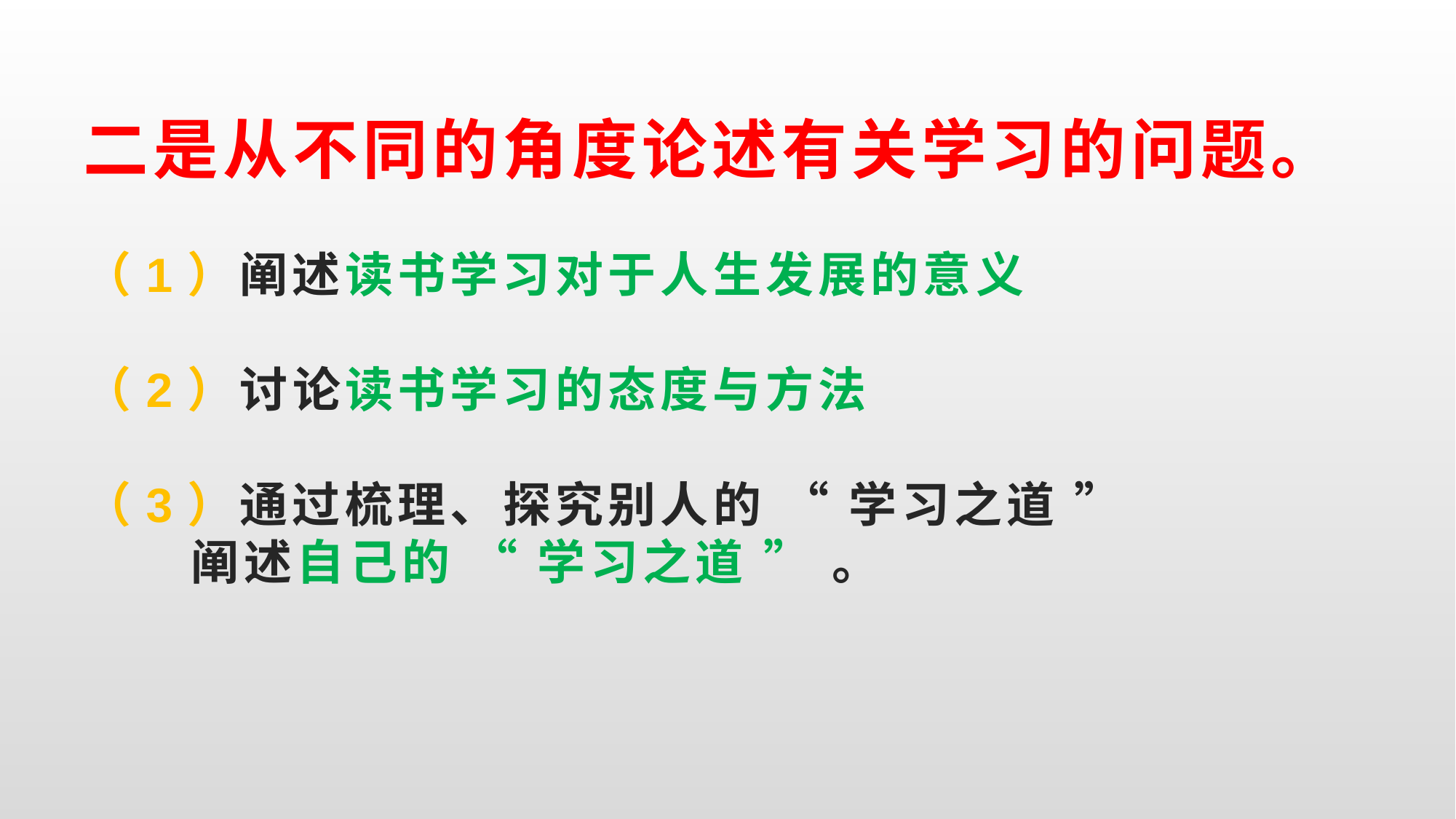

# 二是从不同的角度论述有关学习的问题。 （1）阐述读书学习对于人生发展的意义 （2）讨论读书学习的态度与方法 （3）通过梳理、探究别人的 “ 学习之道 ” 阐述自己的 “ 学习之道 ” 。